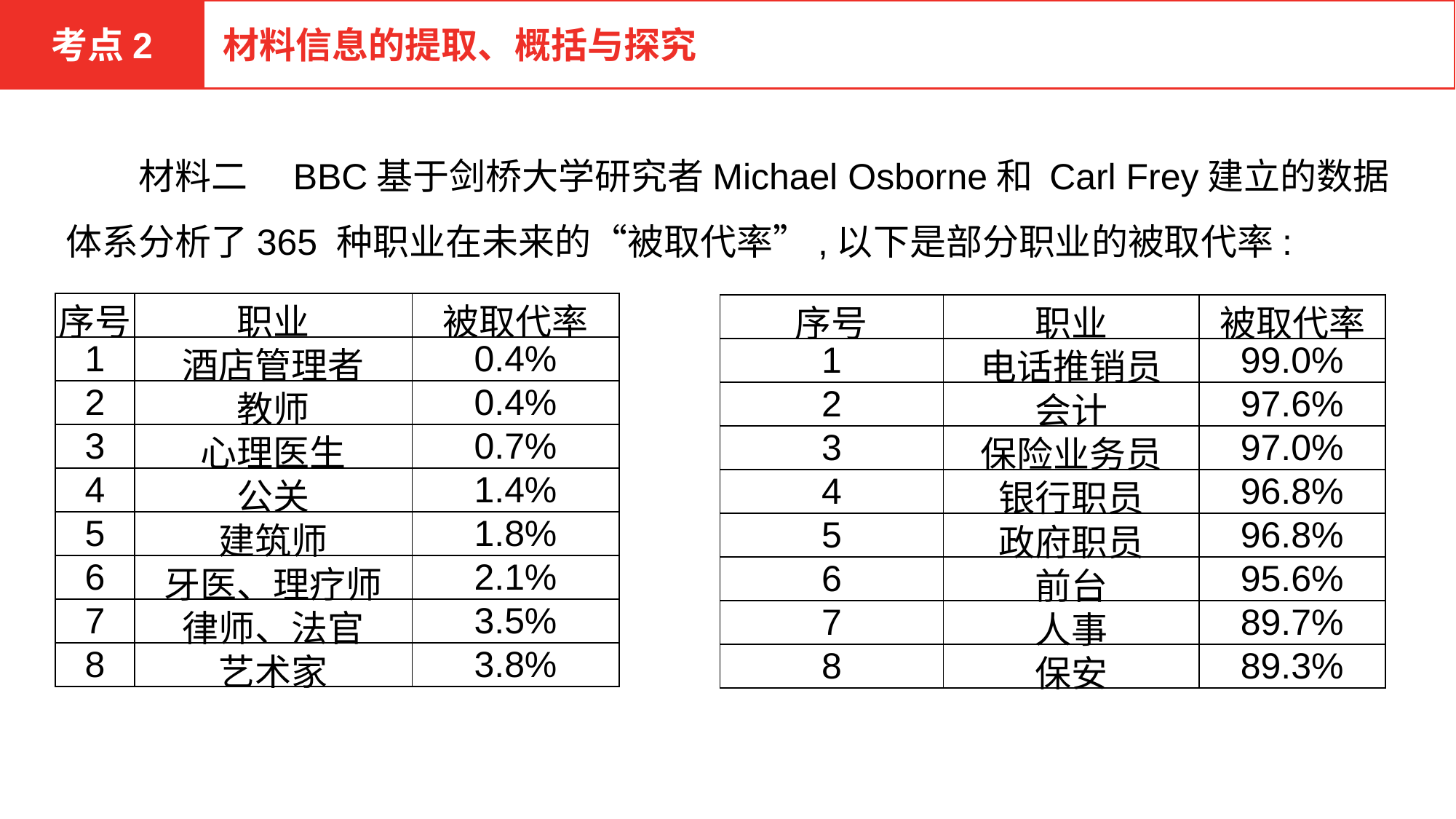

考点2
材料信息的提取、概括与探究
　　材料二　BBC基于剑桥大学研究者Michael Osborne和 Carl Frey建立的数据体系分析了365 种职业在未来的“被取代率”,以下是部分职业的被取代率:
| 序号 | 职业 | 被取代率 |
| --- | --- | --- |
| 1 | 酒店管理者 | 0.4% |
| 2 | 教师 | 0.4% |
| 3 | 心理医生 | 0.7% |
| 4 | 公关 | 1.4% |
| 5 | 建筑师 | 1.8% |
| 6 | 牙医、理疗师 | 2.1% |
| 7 | 律师、法官 | 3.5% |
| 8 | 艺术家 | 3.8% |
| 序号 | 职业 | 被取代率 |
| --- | --- | --- |
| 1 | 电话推销员 | 99.0% |
| 2 | 会计 | 97.6% |
| 3 | 保险业务员 | 97.0% |
| 4 | 银行职员 | 96.8% |
| 5 | 政府职员 | 96.8% |
| 6 | 前台 | 95.6% |
| 7 | 人事 | 89.7% |
| 8 | 保安 | 89.3% |